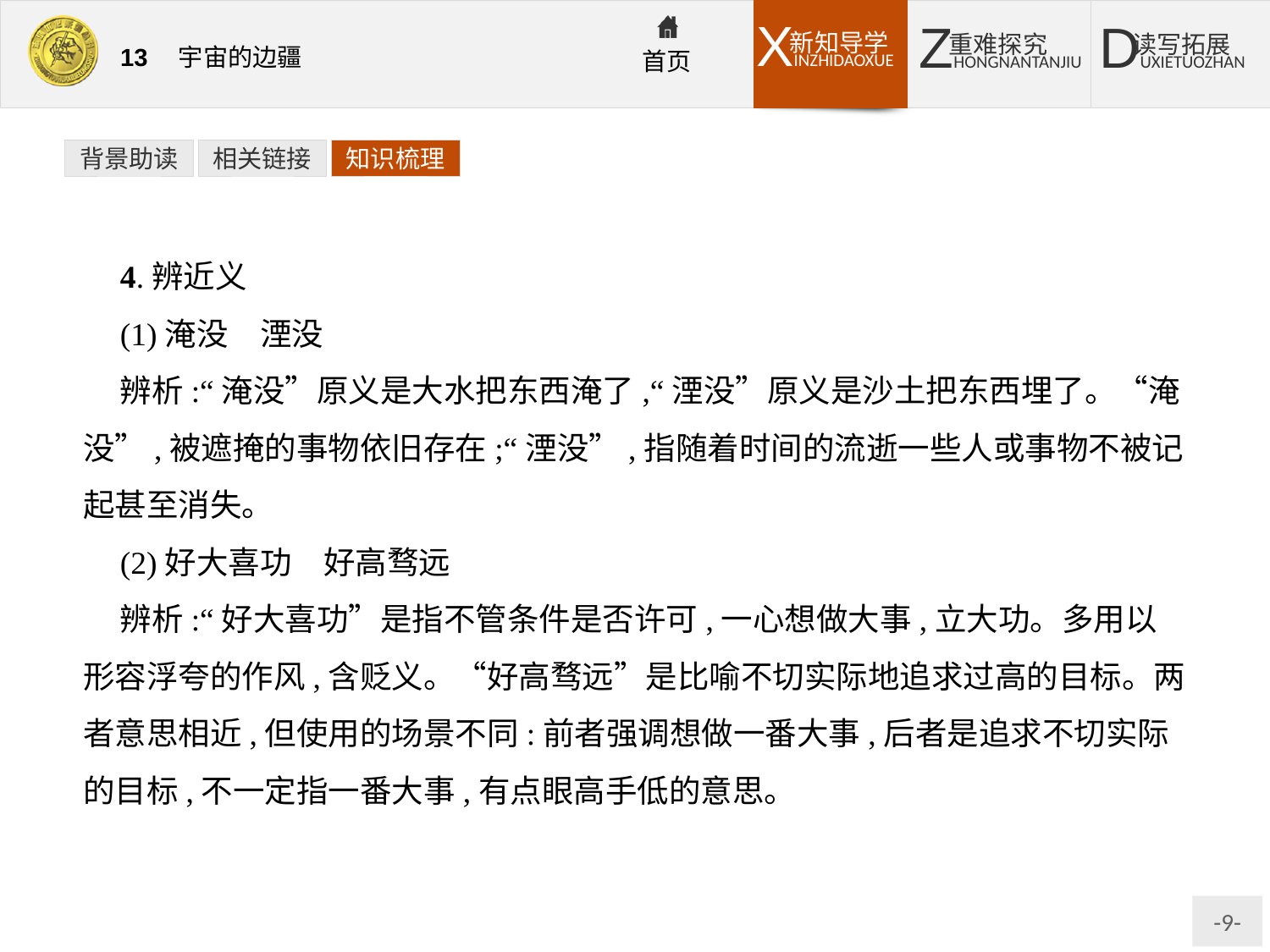

背景助读
相关链接
知识梳理
4.辨近义
(1)淹没　湮没
辨析:“淹没”原义是大水把东西淹了,“湮没”原义是沙土把东西埋了。“淹没”,被遮掩的事物依旧存在;“湮没”,指随着时间的流逝一些人或事物不被记起甚至消失。
(2)好大喜功　好高骛远
辨析:“好大喜功”是指不管条件是否许可,一心想做大事,立大功。多用以形容浮夸的作风,含贬义。“好高骛远”是比喻不切实际地追求过高的目标。两者意思相近,但使用的场景不同:前者强调想做一番大事,后者是追求不切实际的目标,不一定指一番大事,有点眼高手低的意思。